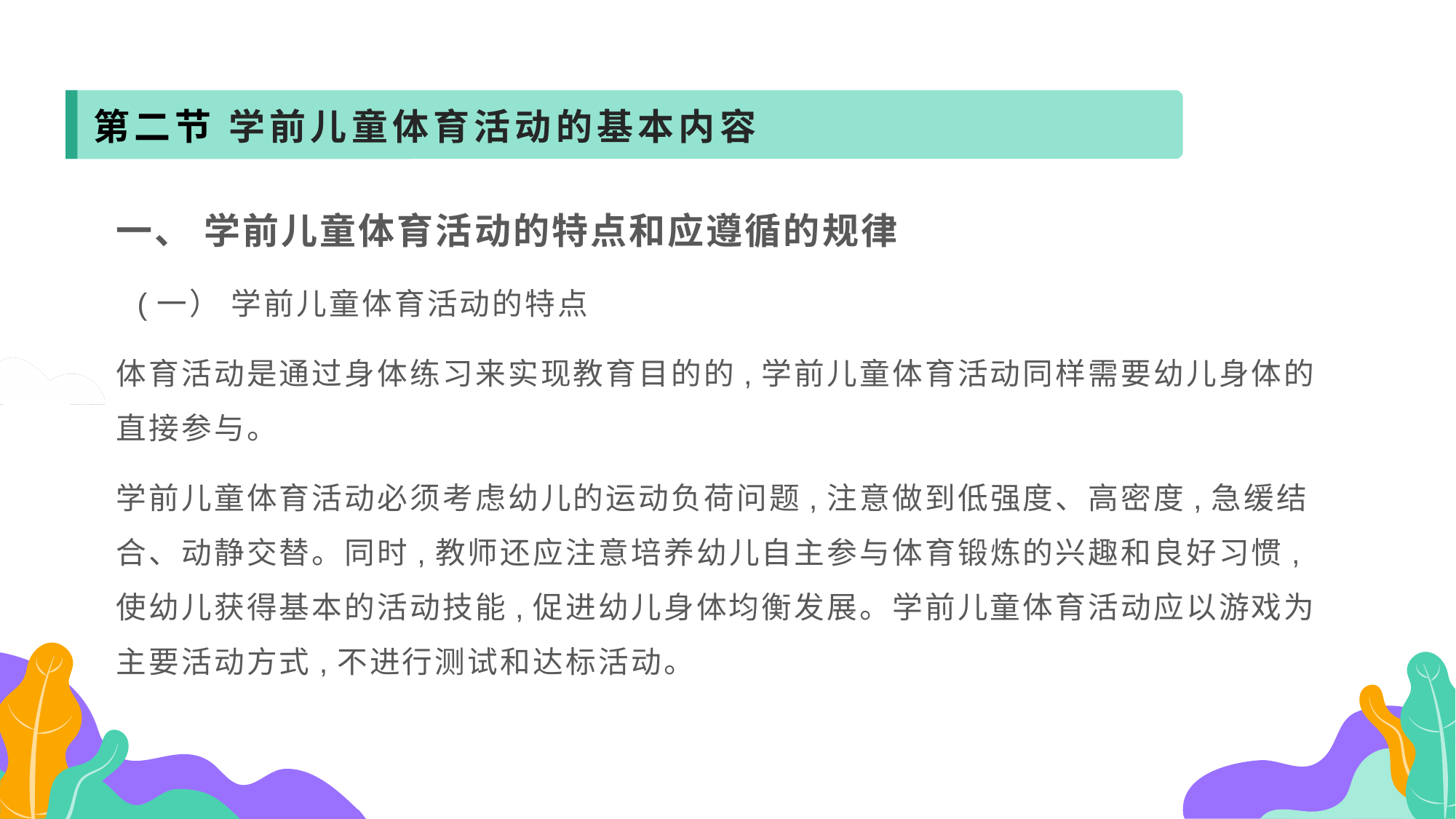

第二节 学前儿童体育活动的基本内容
一、 学前儿童体育活动的特点和应遵循的规律
  (一） 学前儿童体育活动的特点
体育活动是通过身体练习来实现教育目的的,学前儿童体育活动同样需要幼儿身体的直接参与。
学前儿童体育活动必须考虑幼儿的运动负荷问题,注意做到低强度、高密度,急缓结合、动静交替。同时,教师还应注意培养幼儿自主参与体育锻炼的兴趣和良好习惯,使幼儿获得基本的活动技能,促进幼儿身体均衡发展。学前儿童体育活动应以游戏为主要活动方式,不进行测试和达标活动。